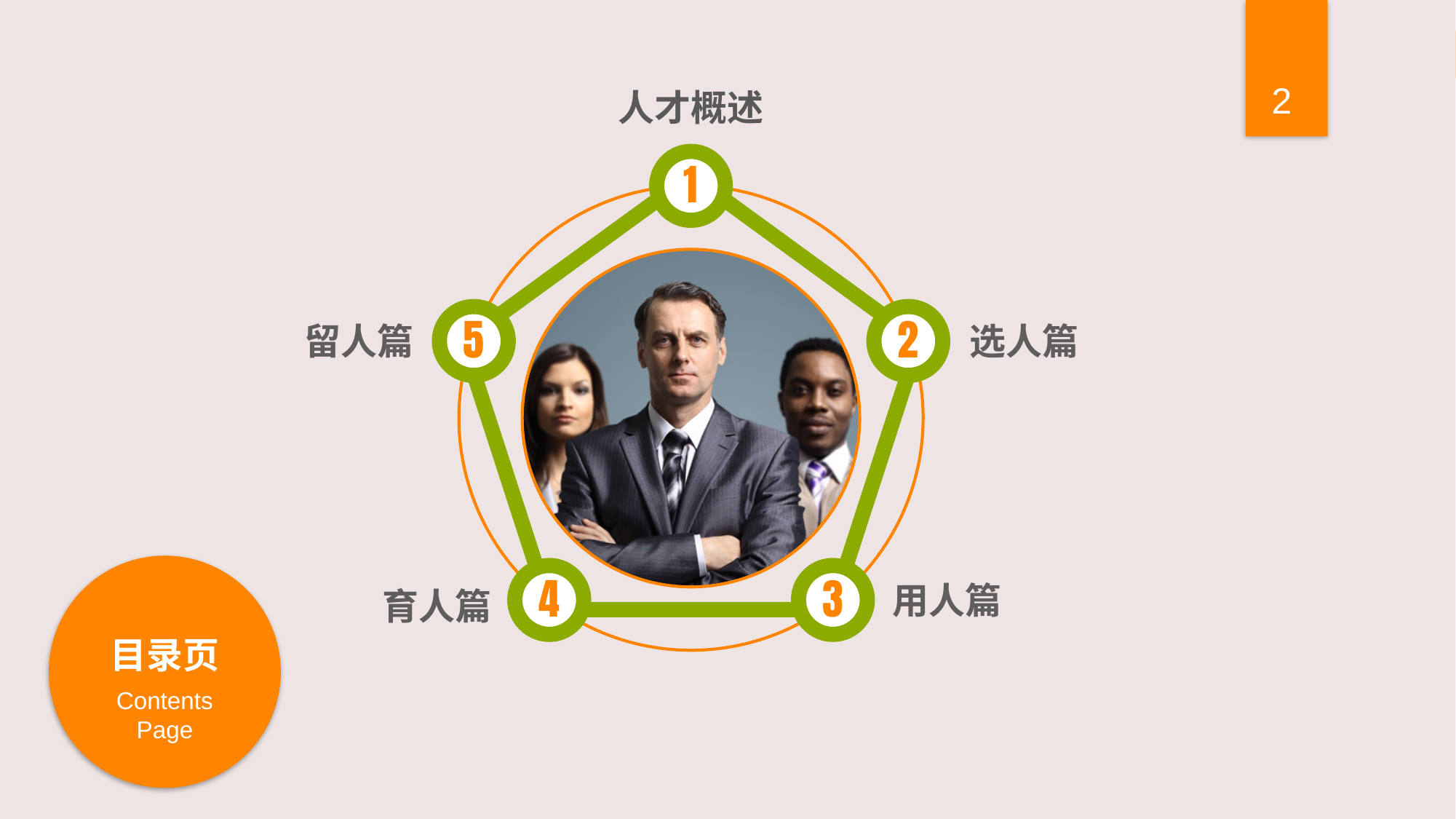

人才概述
1

5
2
4
3

留人篇
选人篇
用人篇
育人篇